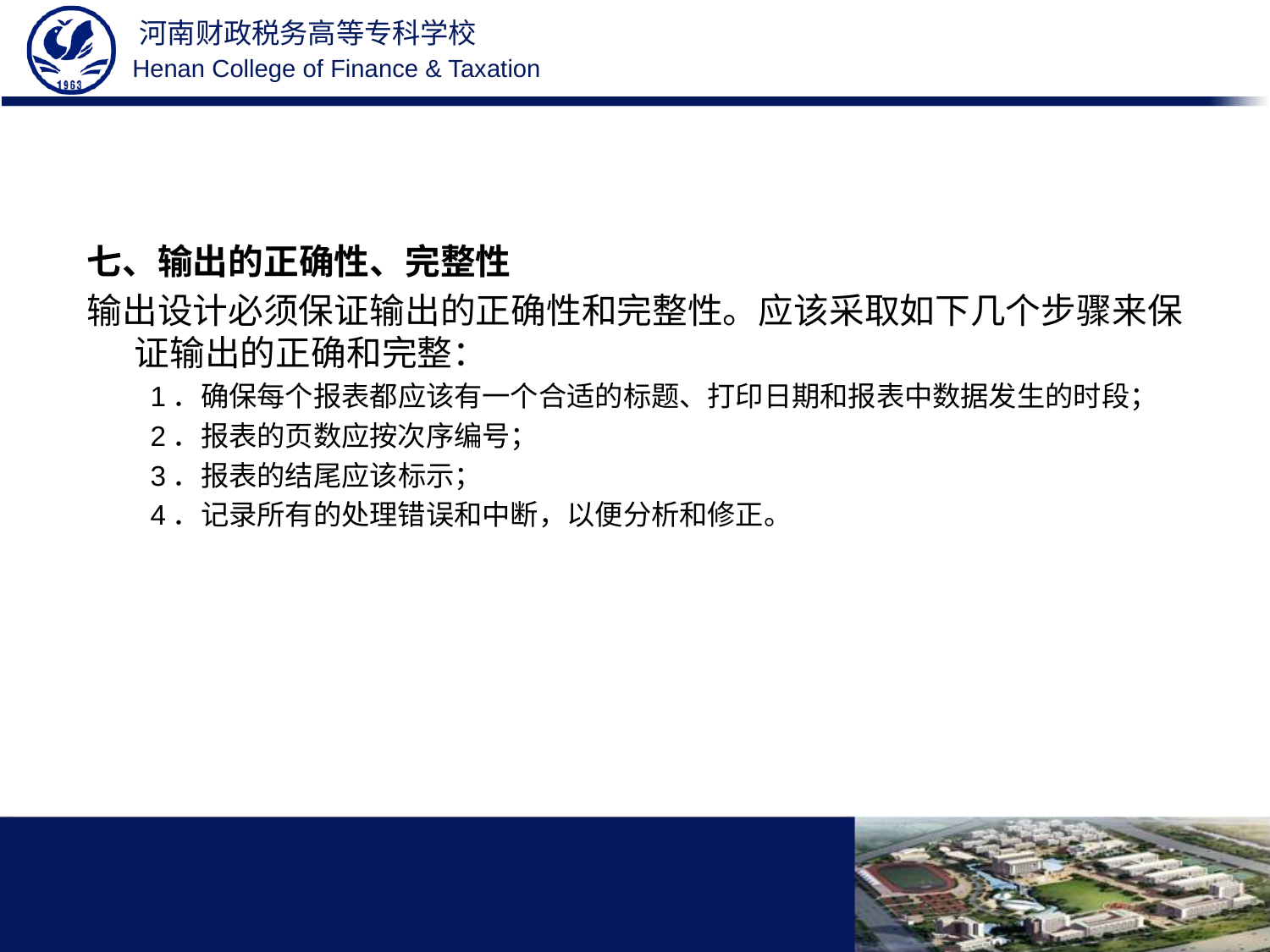

#
七、输出的正确性、完整性
输出设计必须保证输出的正确性和完整性。应该采取如下几个步骤来保证输出的正确和完整：
1．确保每个报表都应该有一个合适的标题、打印日期和报表中数据发生的时段；
2．报表的页数应按次序编号；
3．报表的结尾应该标示；
4．记录所有的处理错误和中断，以便分析和修正。